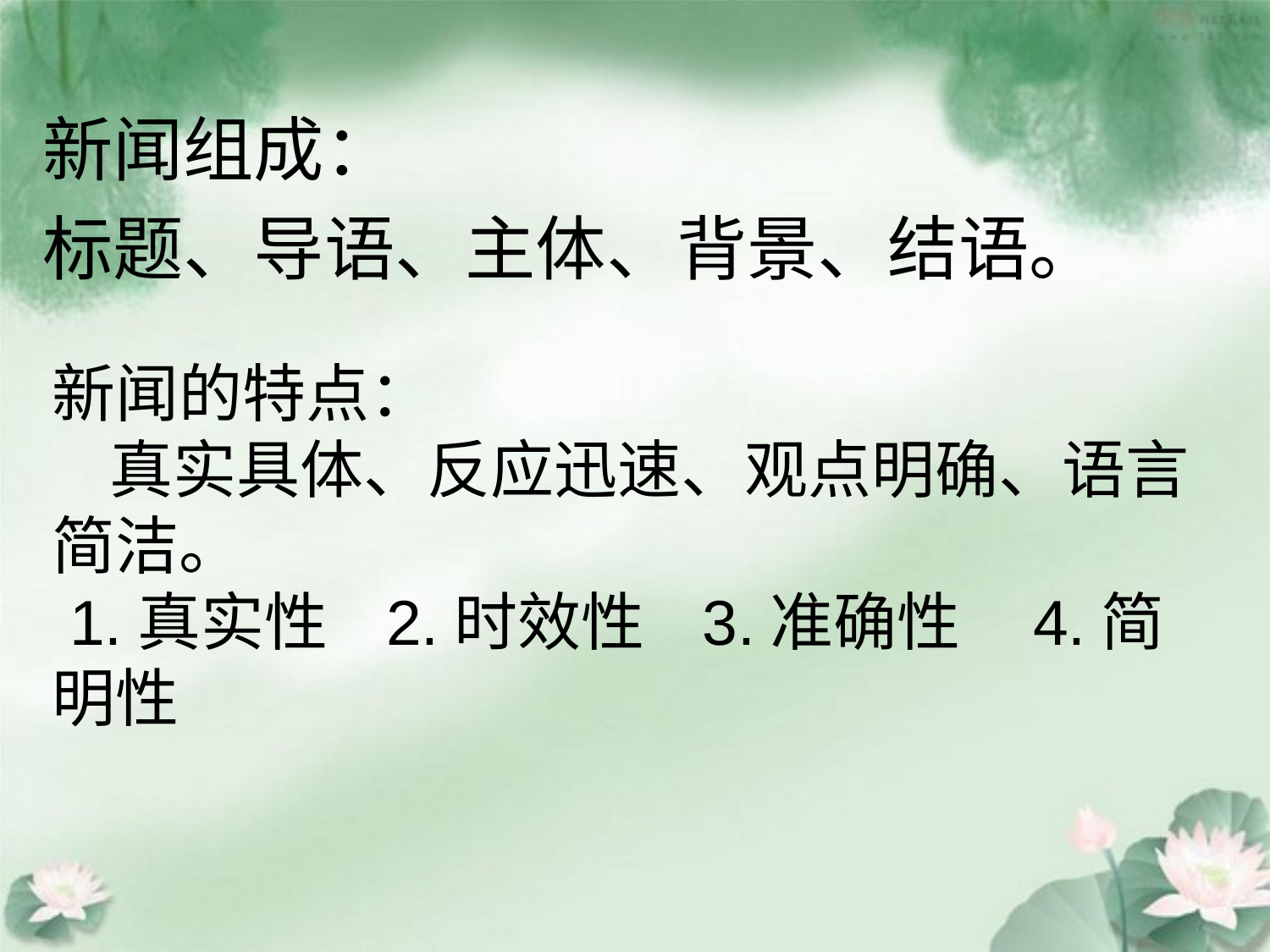

新闻组成：
标题、导语、主体、背景、结语。

新闻的特点：
   真实具体、反应迅速、观点明确、语言简洁。
 1.真实性   2.时效性   3.准确性    4.简明性